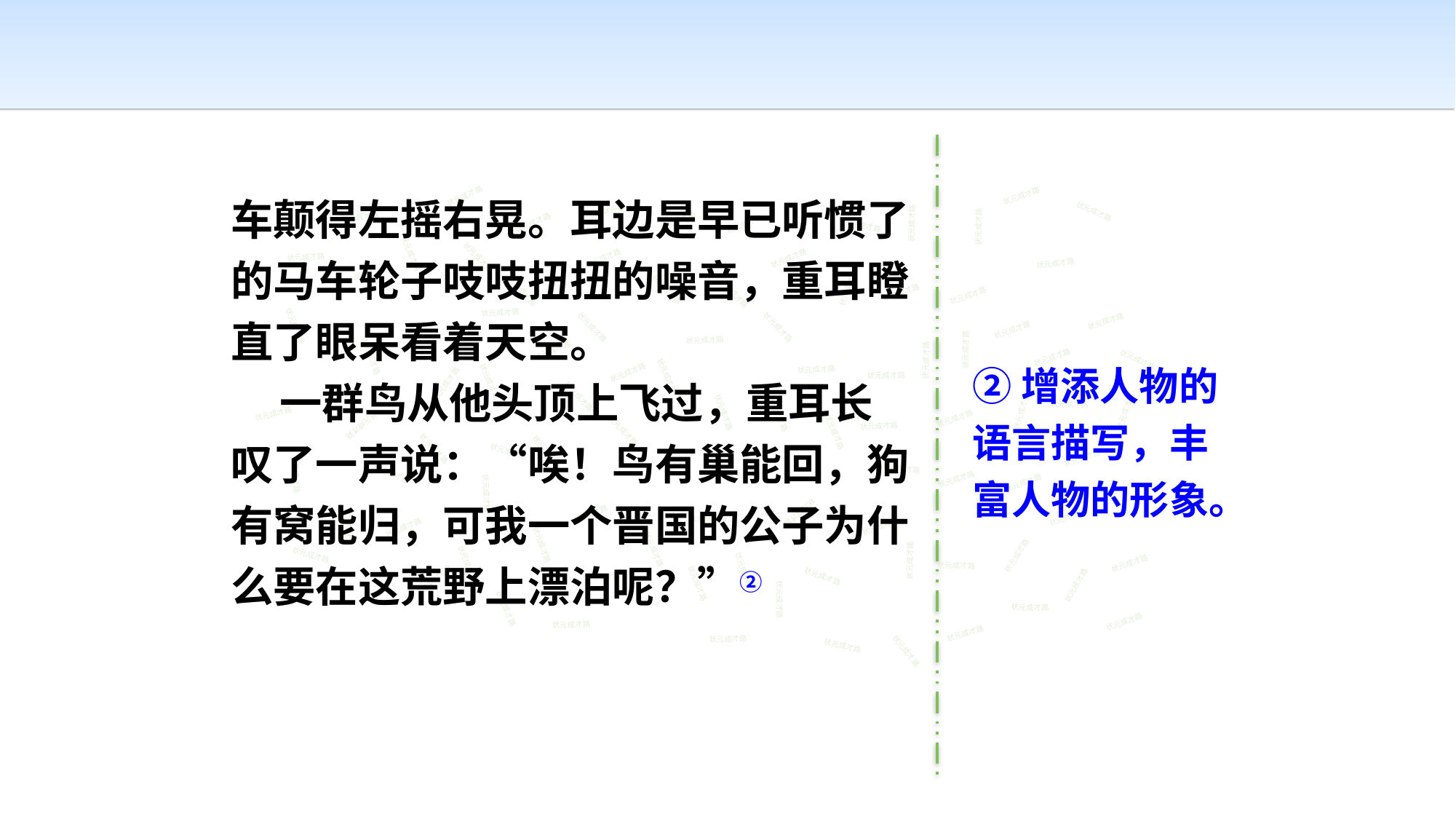

车颠得左摇右晃。耳边是早已听惯了的马车轮子吱吱扭扭的噪音，重耳瞪直了眼呆看着天空。
    一群鸟从他头顶上飞过，重耳长叹了一声说：“唉！鸟有巢能回，狗有窝能归，可我一个晋国的公子为什么要在这荒野上漂泊呢？”②
状元成才路
状元成才路
状元成才路
状元成才路
状元成才路
状元成才路
状元成才路
状元成才路
状元成才路
状元成才路
状元成才路
状元成才路
状元成才路
状元成才路
状元成才路
状元成才路
状元成才路
状元成才路
状元成才路
状元成才路
状元成才路
状元成才路
状元成才路
状元成才路
状元成才路
状元成才路
状元成才路
状元成才路
状元成才路
状元成才路
状元成才路
状元成才路
状元成才路
状元成才路
状元成才路
②增添人物的语言描写，丰富人物的形象。
状元成才路
状元成才路
状元成才路
状元成才路
状元成才路
状元成才路
状元成才路
状元成才路
状元成才路
状元成才路
状元成才路
状元成才路
状元成才路
状元成才路
状元成才路
状元成才路
状元成才路
状元成才路
状元成才路
状元成才路
状元成才路
状元成才路
状元成才路
状元成才路
状元成才路
状元成才路
状元成才路
状元成才路
状元成才路
状元成才路
状元成才路
状元成才路
状元成才路
状元成才路
状元成才路
状元成才路
状元成才路
状元成才路
状元成才路
状元成才路
状元成才路
状元成才路
状元成才路
状元成才路
状元成才路
状元成才路
状元成才路
状元成才路
状元成才路
状元成才路
状元成才路
状元成才路
状元成才路
状元成才路
状元成才路
状元成才路
状元成才路
状元成才路
状元成才路
状元成才路
状元成才路
状元成才路
状元成才路
状元成才路
状元成才路